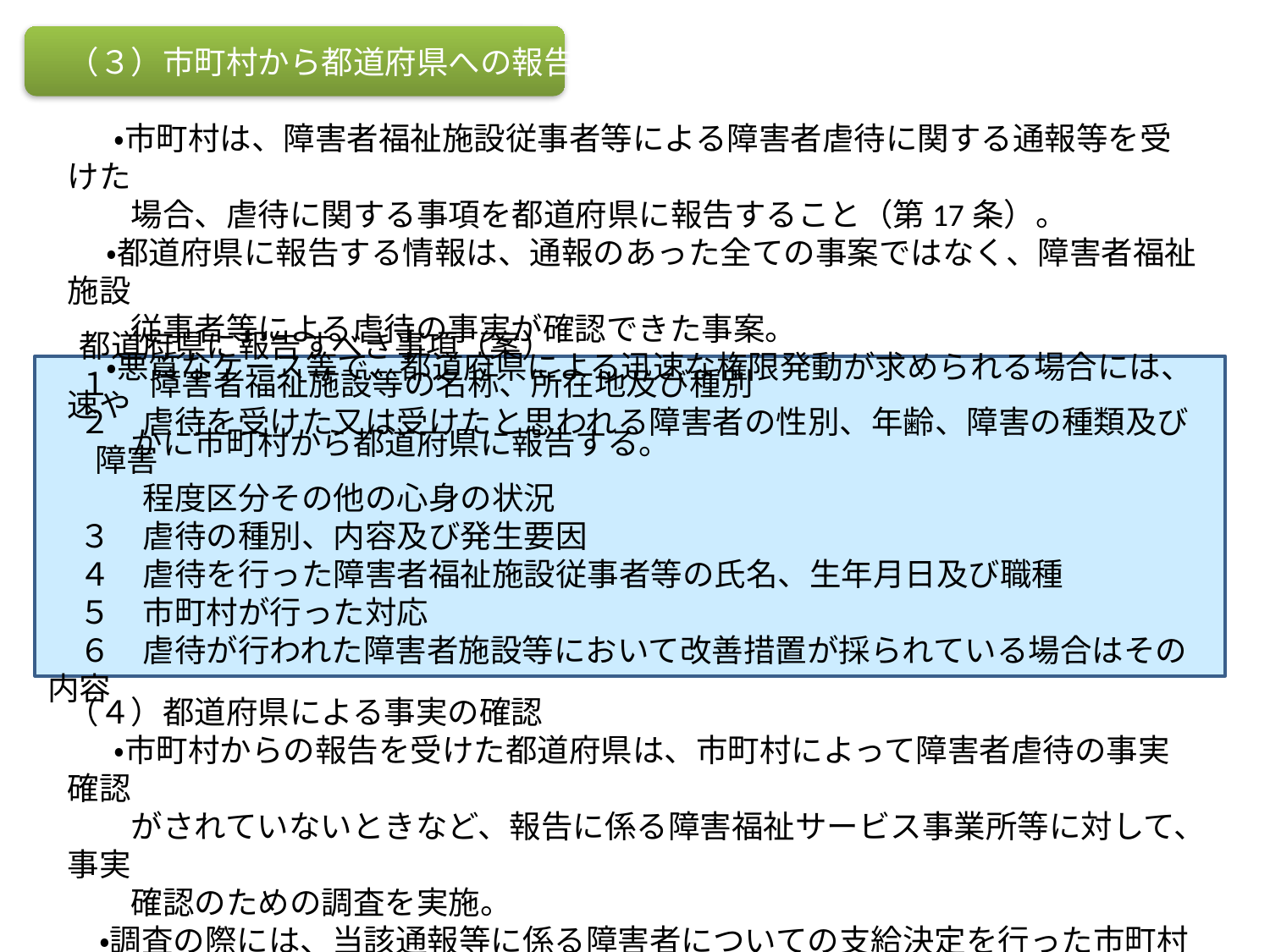

（３）市町村から都道府県への報告

 　・市町村は、障害者福祉施設従事者等による障害者虐待に関する通報等を受けた
　　場合、虐待に関する事項を都道府県に報告すること（第17条）。
　 ・都道府県に報告する情報は、通報のあった全ての事案ではなく、障害者福祉施設
　　従事者等による虐待の事実が確認できた事案。
　 ・悪質なケース等で、都道府県による迅速な権限発動が求められる場合には、速や
　　かに市町村から都道府県に報告する。
　都道府県に報告すべき事項（案）
　１ 　障害者福祉施設等の名称、所在地及び種別
　２　虐待を受けた又は受けたと思われる障害者の性別、年齢、障害の種類及び障害
　　　程度区分その他の心身の状況
　３　虐待の種別、内容及び発生要因
　４　虐待を行った障害者福祉施設従事者等の氏名、生年月日及び職種
　５　市町村が行った対応
　６　虐待が行われた障害者施設等において改善措置が採られている場合はその内容
（４）都道府県による事実の確認
 　・市町村からの報告を受けた都道府県は、市町村によって障害者虐待の事実確認
　　がされていないときなど、報告に係る障害福祉サービス事業所等に対して、事実
　　確認のための調査を実施。
　・調査の際には、当該通報等に係る障害者についての支給決定を行った市町村に
　　調査への同行を依頼するなど連携して対応。